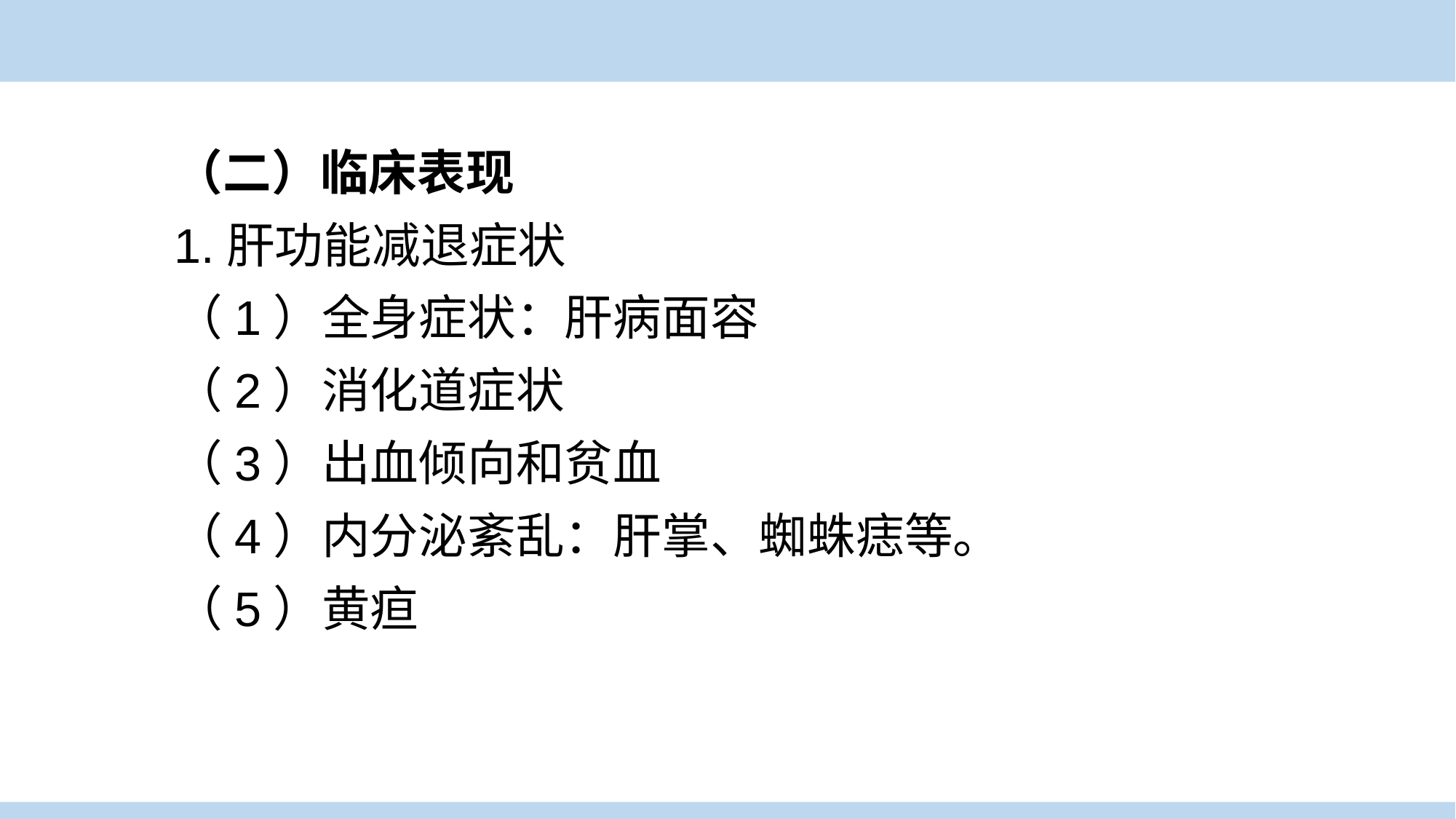

（二）临床表现
1.肝功能减退症状
（1）全身症状：肝病面容
（2）消化道症状
（3）出血倾向和贫血
（4）内分泌紊乱：肝掌、蜘蛛痣等。
（5）黄疸